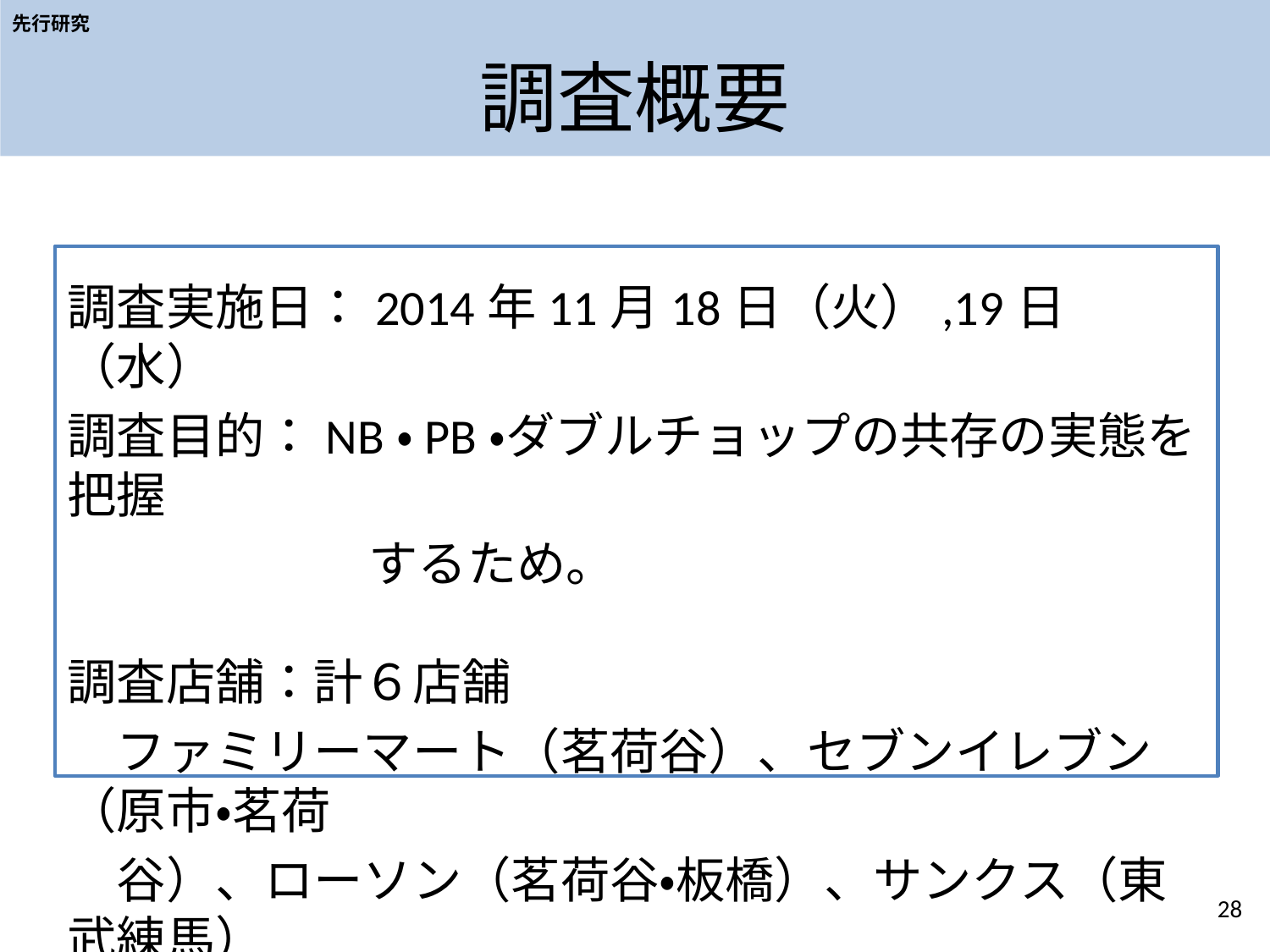

先行研究
# 調査概要
調査実施日：2014年11月18日（火）,19日（水）
調査目的：NB・PB・ダブルチョップの共存の実態を把握
　　　　　     するため。

調査店舗：計６店舗
　ファミリーマート（茗荷谷）、セブンイレブン（原市・茗荷
　谷）、ローソン（茗荷谷・板橋）、サンクス（東武練馬）
28